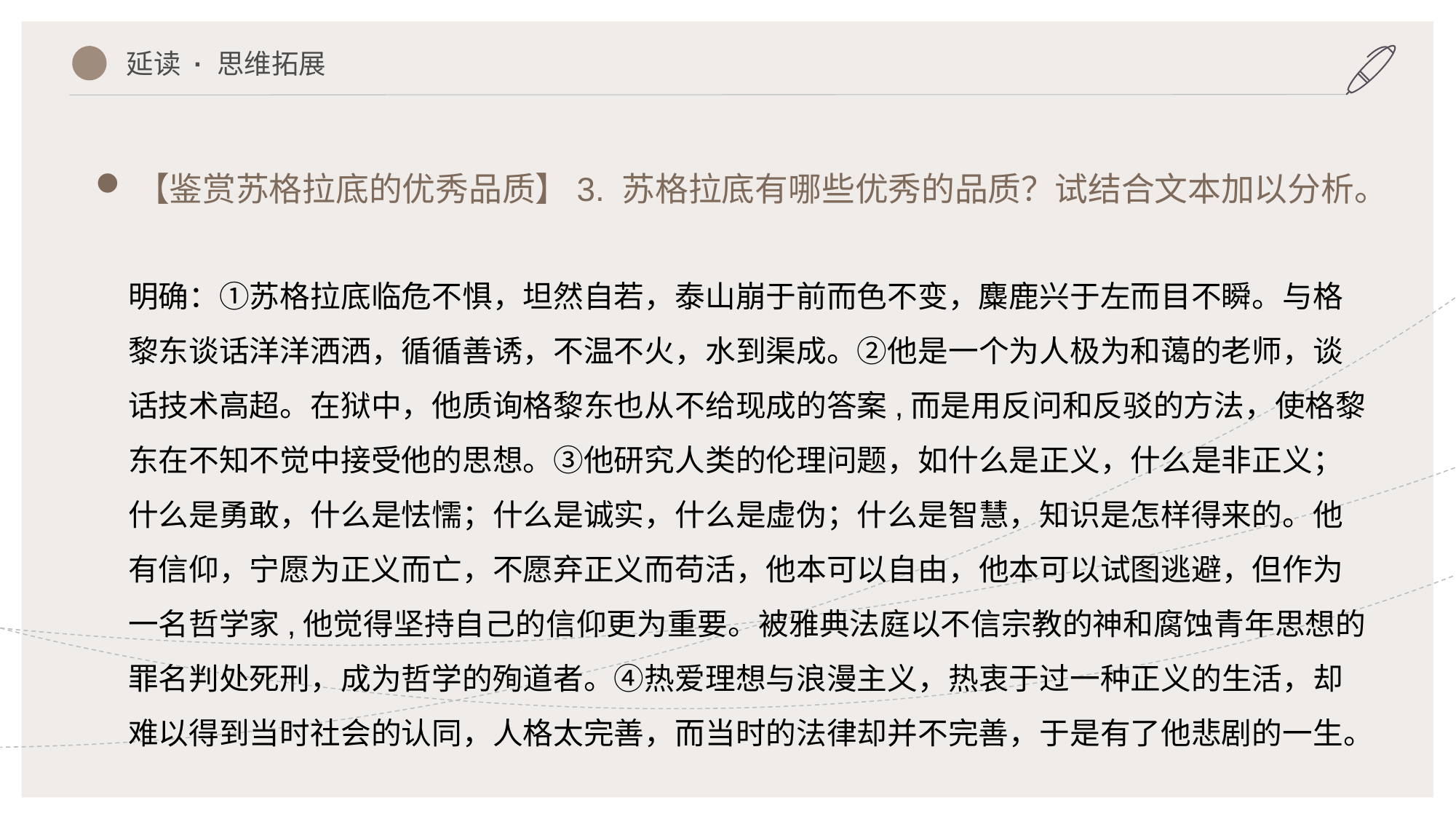

延读 · 思维拓展

【鉴赏苏格拉底的优秀品质】3. 苏格拉底有哪些优秀的品质？试结合文本加以分析。
明确：①苏格拉底临危不惧，坦然自若，泰山崩于前而色不变，麋鹿兴于左而目不瞬。与格黎东谈话洋洋洒洒，循循善诱，不温不火，水到渠成。②他是一个为人极为和蔼的老师，谈话技术高超。在狱中，他质询格黎东也从不给现成的答案,而是用反问和反驳的方法，使格黎东在不知不觉中接受他的思想。③他研究人类的伦理问题，如什么是正义，什么是非正义；什么是勇敢，什么是怯懦；什么是诚实，什么是虚伪；什么是智慧，知识是怎样得来的。他有信仰，宁愿为正义而亡，不愿弃正义而苟活，他本可以自由，他本可以试图逃避，但作为一名哲学家,他觉得坚持自己的信仰更为重要。被雅典法庭以不信宗教的神和腐蚀青年思想的罪名判处死刑，成为哲学的殉道者。④热爱理想与浪漫主义，热衷于过一种正义的生活，却难以得到当时社会的认同，人格太完善，而当时的法律却并不完善，于是有了他悲剧的一生。